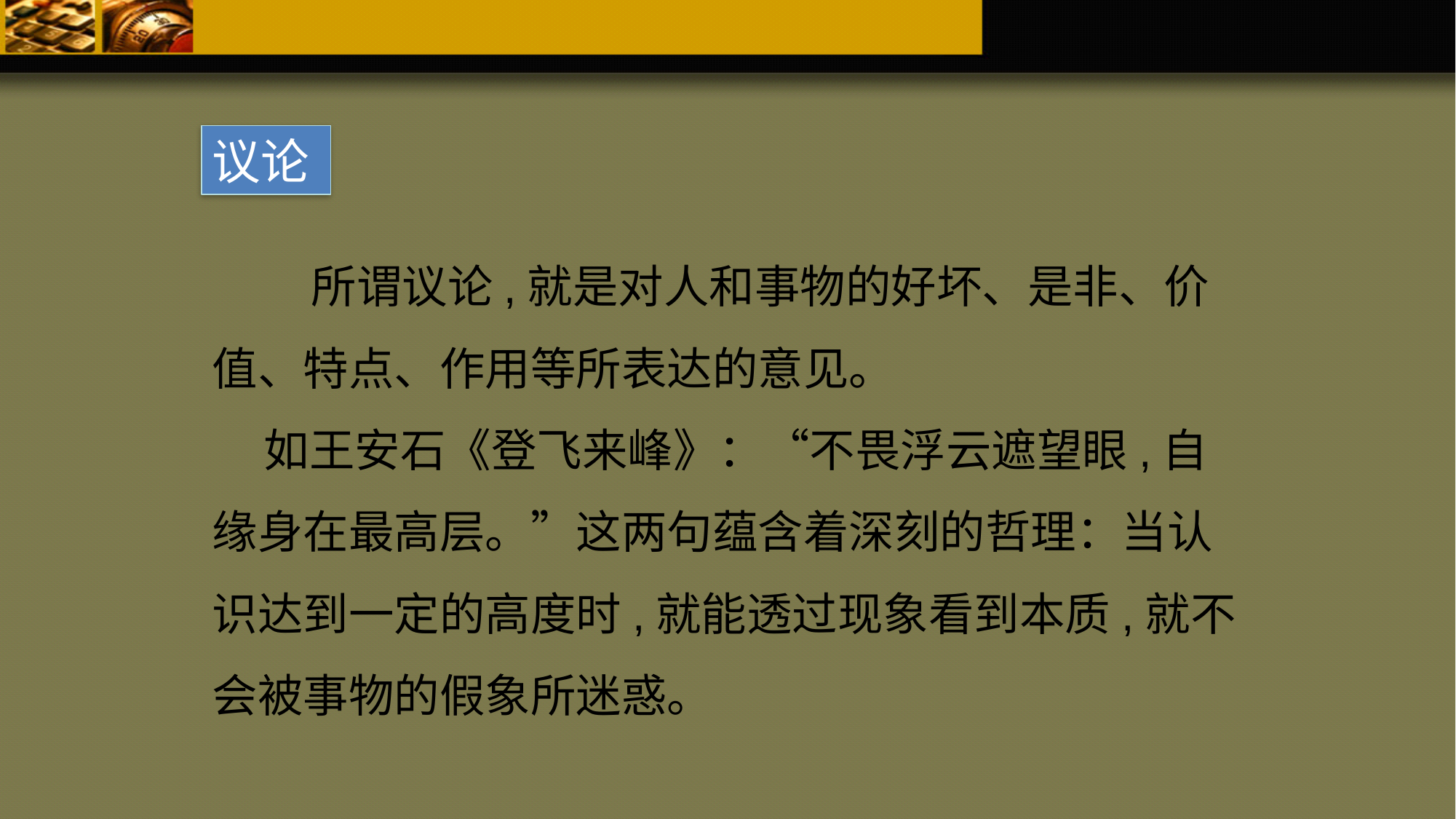

议论
        所谓议论,就是对人和事物的好坏、是非、价值、特点、作用等所表达的意见。
    如王安石《登飞来峰》：“不畏浮云遮望眼,自缘身在最高层。”这两句蕴含着深刻的哲理：当认识达到一定的高度时,就能透过现象看到本质,就不会被事物的假象所迷惑。